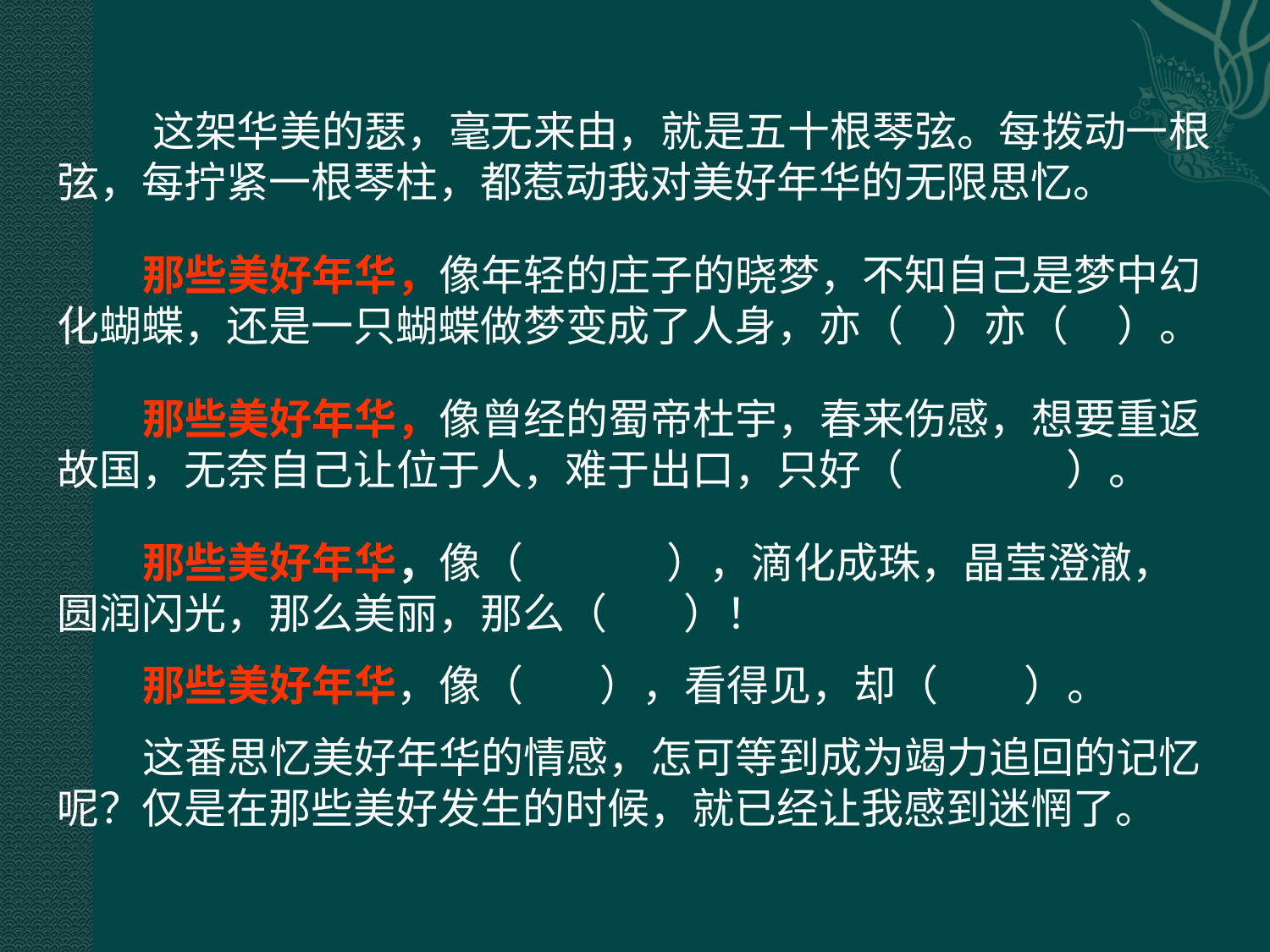

这架华美的瑟，毫无来由，就是五十根琴弦。每拨动一根弦，每拧紧一根琴柱，都惹动我对美好年华的无限思忆。

    那些美好年华，像年轻的庄子的晓梦，不知自己是梦中幻化蝴蝶，还是一只蝴蝶做梦变成了人身，亦（    ）亦（     ）。

    那些美好年华，像曾经的蜀帝杜宇，春来伤感，想要重返故国，无奈自己让位于人，难于出口，只好（                 ）。

    那些美好年华，像（               ），滴化成珠，晶莹澄澈，圆润闪光，那么美丽，那么（        ）！

    那些美好年华，像（        ），看得见，却（         ）。

    这番思忆美好年华的情感，怎可等到成为竭力追回的记忆呢？仅是在那些美好发生的时候，就已经让我感到迷惘了。